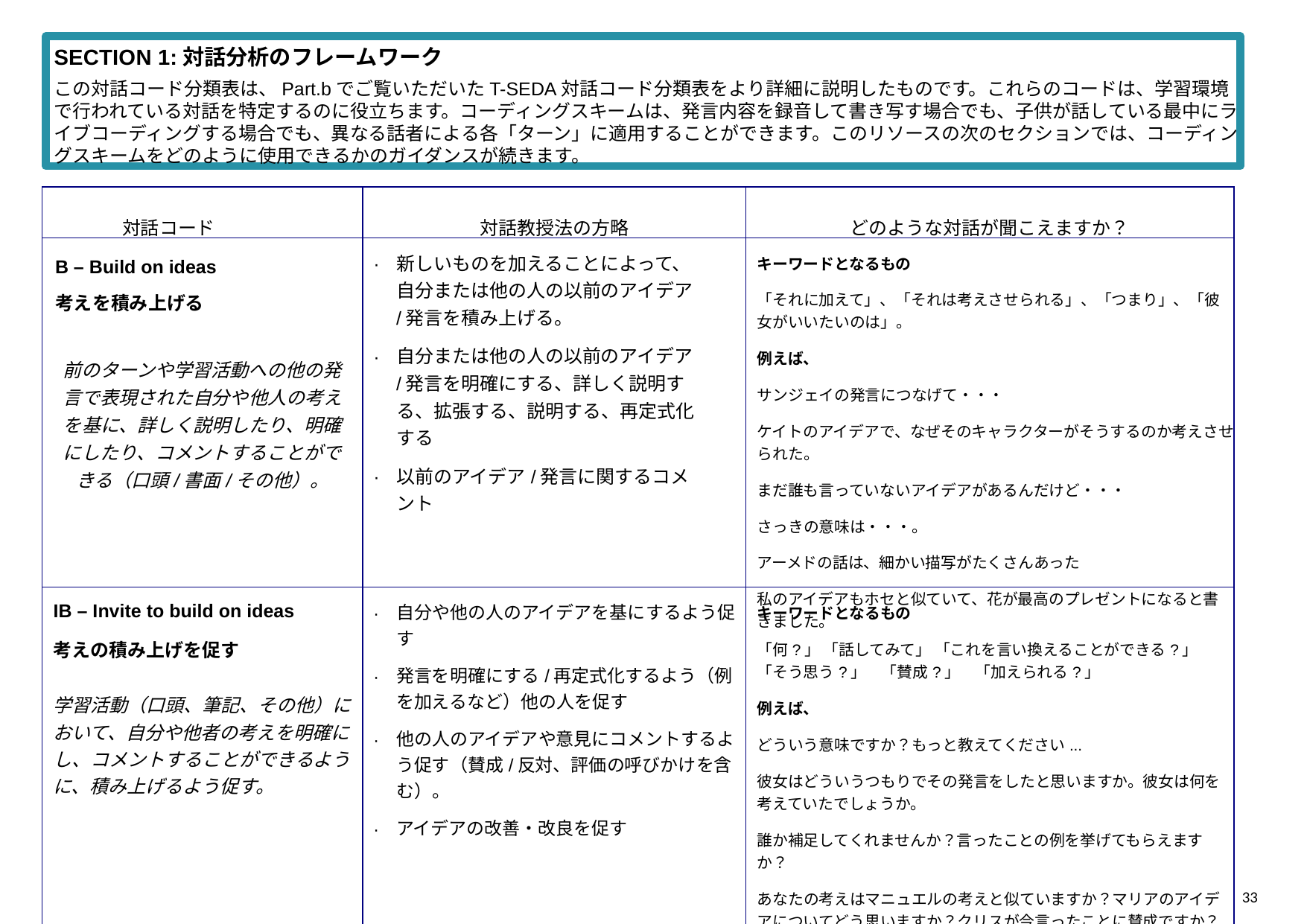

SECTION 1:対話分析のフレームワーク
この対話コード分類表は、Part.bでご覧いただいたT-SEDA対話コード分類表をより詳細に説明したものです。これらのコードは、学習環境で行われている対話を特定するのに役立ちます。コーディングスキームは、発言内容を録音して書き写す場合でも、子供が話している最中にライブコーディングする場合でも、異なる話者による各「ターン」に適用することができます。このリソースの次のセクションでは、コーディングスキームをどのように使用できるかのガイダンスが続きます。
| 対話コード | 対話教授法の方略 | どのような対話が聞こえますか？ |
| --- | --- | --- |
| B – Build on ideas　 考えを積み上げる 前のターンや学習活動への他の発言で表現された自分や他人の考えを基に、詳しく説明したり、明確にしたり、コメントすることができる（口頭/書面/その他）。 | 新しいものを加えることによって、自分または他の人の以前のアイデア/発言を積み上げる。 自分または他の人の以前のアイデア/発言を明確にする、詳しく説明する、拡張する、説明する、再定式化する 以前のアイデア/発言に関するコメント | キーワードとなるもの 「それに加えて」、「それは考えさせられる」、「つまり」、「彼女がいいたいのは」。 例えば、 サンジェイの発言につなげて・・・ ケイトのアイデアで、なぜそのキャラクターがそうするのか考えさせられた。 まだ誰も言っていないアイデアがあるんだけど・・・ さっきの意味は・・・。 アーメドの話は、細かい描写がたくさんあった 私のアイデアもホセと似ていて、花が最高のプレゼントになると書きました。 |
| IB – Invite to build on ideas 考えの積み上げを促す 学習活動（口頭、筆記、その他）において、自分や他者の考えを明確にし、コメントすることができるように、積み上げるよう促す。 | 自分や他の人のアイデアを基にするよう促す 発言を明確にする/再定式化するよう（例を加えるなど）他の人を促す 他の人のアイデアや意見にコメントするよう促す（賛成/反対、評価の呼びかけを含む）。 アイデアの改善・改良を促す | キーワードとなるもの 「何?」 「話してみて」 「これを言い換えることができる?」　「そう思う?」　「賛成?」　「加えられる?」 例えば、 どういう意味ですか？もっと教えてください... 彼女はどういうつもりでその発言をしたと思いますか。彼女は何を考えていたでしょうか。 誰か補足してくれませんか？言ったことの例を挙げてもらえますか？ あなたの考えはマニュエルの考えと似ていますか？マリアのアイデアについてどう思いますか？クリスが今言ったことに賛成ですか？ 他にどのような情報が必要でしょうか？ サンジェイのグループのポスター/コンセプトマップをどのように改善できますか？ |
33